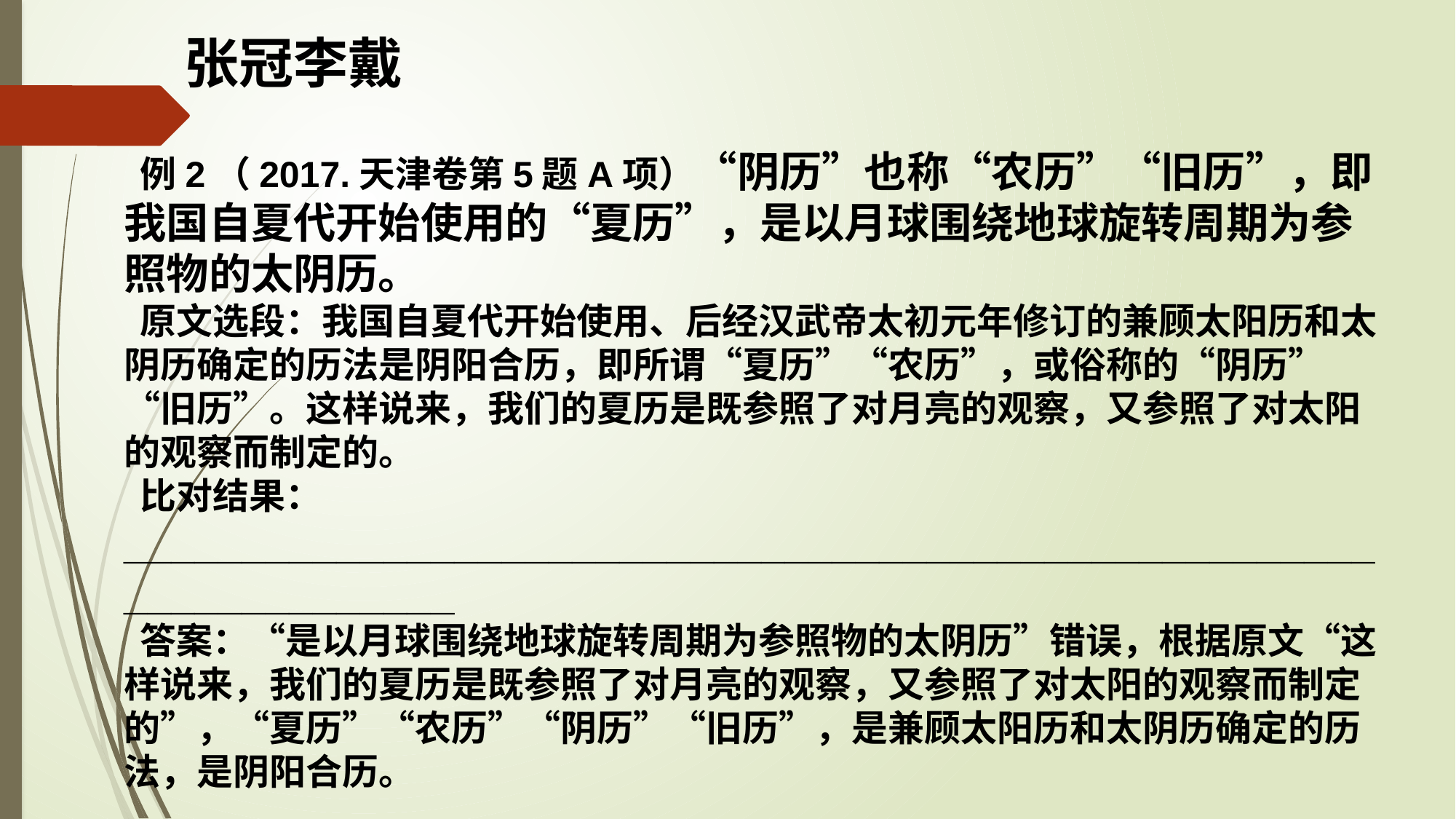

张冠李戴
例2（2017.天津卷第5题A项）“阴历”也称“农历”“旧历”，即我国自夏代开始使用的“夏历”，是以月球围绕地球旋转周期为参照物的太阴历。
原文选段：我国自夏代开始使用、后经汉武帝太初元年修订的兼顾太阳历和太阴历确定的历法是阴阳合历，即所谓“夏历”“农历”，或俗称的“阴历”“旧历”。这样说来，我们的夏历是既参照了对月亮的观察，又参照了对太阳的观察而制定的。比对结果：___________________________________________________________________
答案：“是以月球围绕地球旋转周期为参照物的太阴历”错误，根据原文“这样说来，我们的夏历是既参照了对月亮的观察，又参照了对太阳的观察而制定的”，“夏历”“农历”“阴历”“旧历”，是兼顾太阳历和太阴历确定的历法，是阴阳合历。